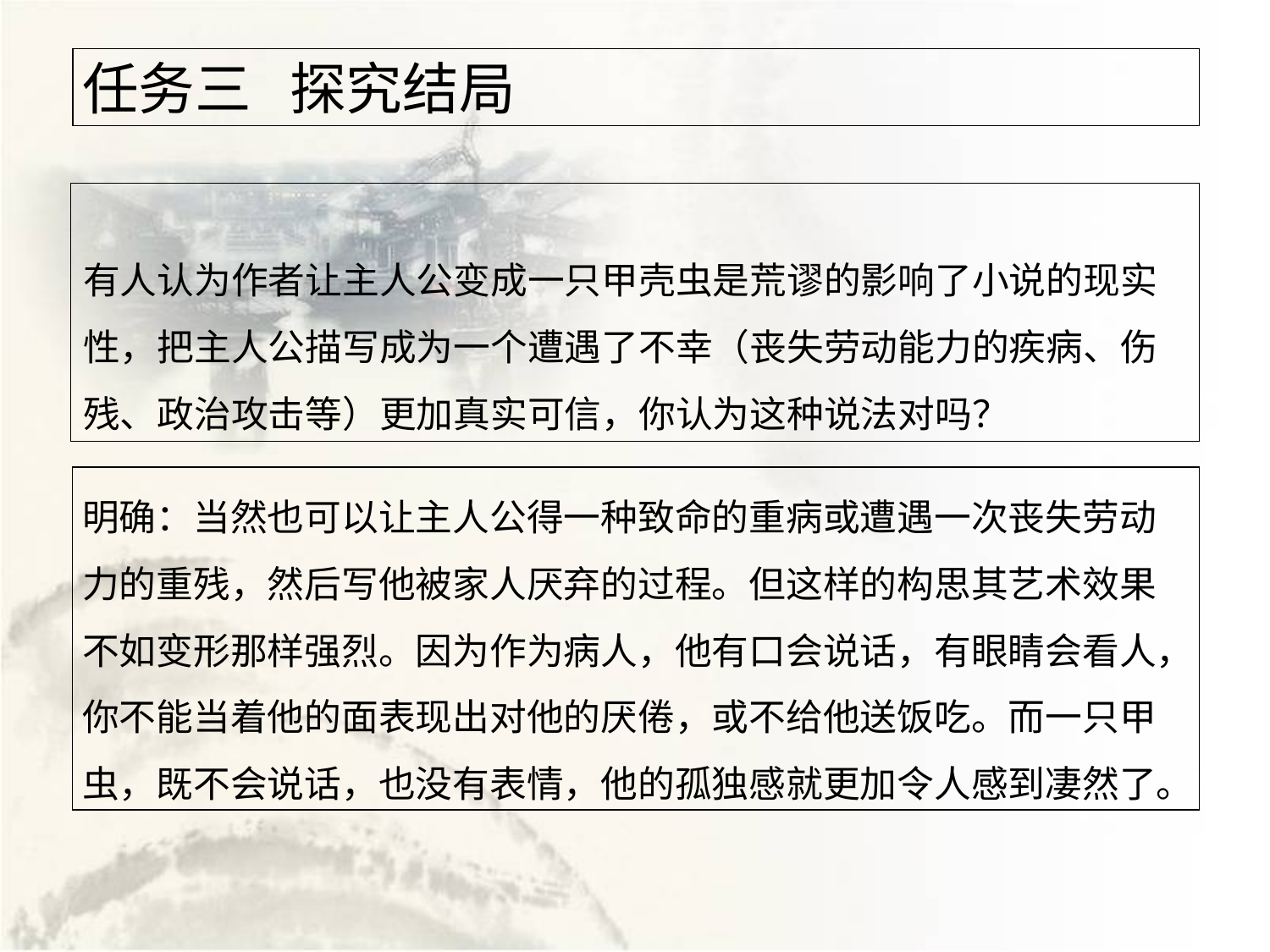

任务三   探究结局
# 有人认为作者让主人公变成一只甲壳虫是荒谬的影响了小说的现实性，把主人公描写成为一个遭遇了不幸（丧失劳动能力的疾病、伤残、政治攻击等）更加真实可信，你认为这种说法对吗？
明确：当然也可以让主人公得一种致命的重病或遭遇一次丧失劳动力的重残，然后写他被家人厌弃的过程。但这样的构思其艺术效果不如变形那样强烈。因为作为病人，他有口会说话，有眼睛会看人，你不能当着他的面表现出对他的厌倦，或不给他送饭吃。而一只甲虫，既不会说话，也没有表情，他的孤独感就更加令人感到凄然了。